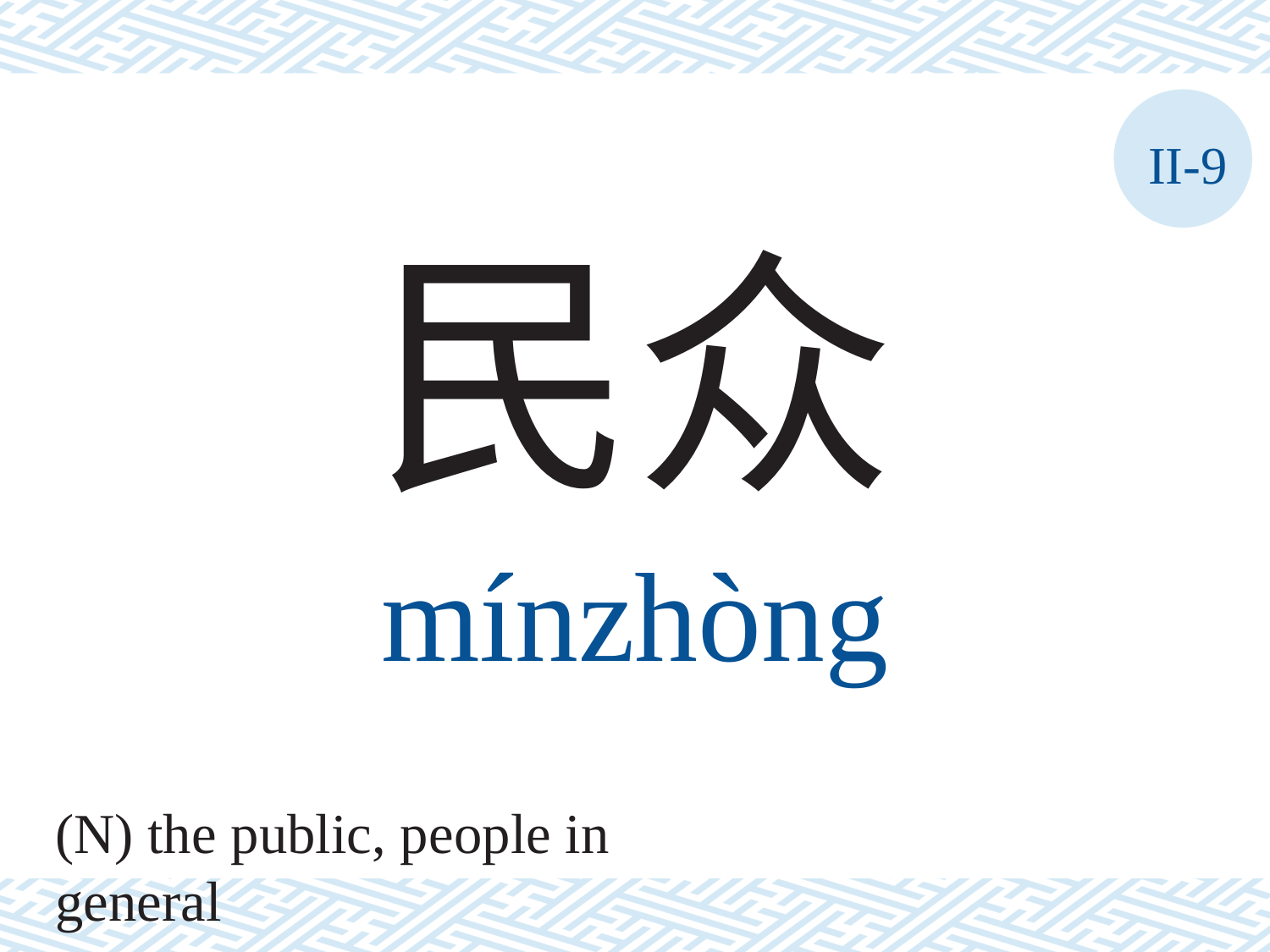

II-9
民众
mínzhòng
(N) the public, people in general